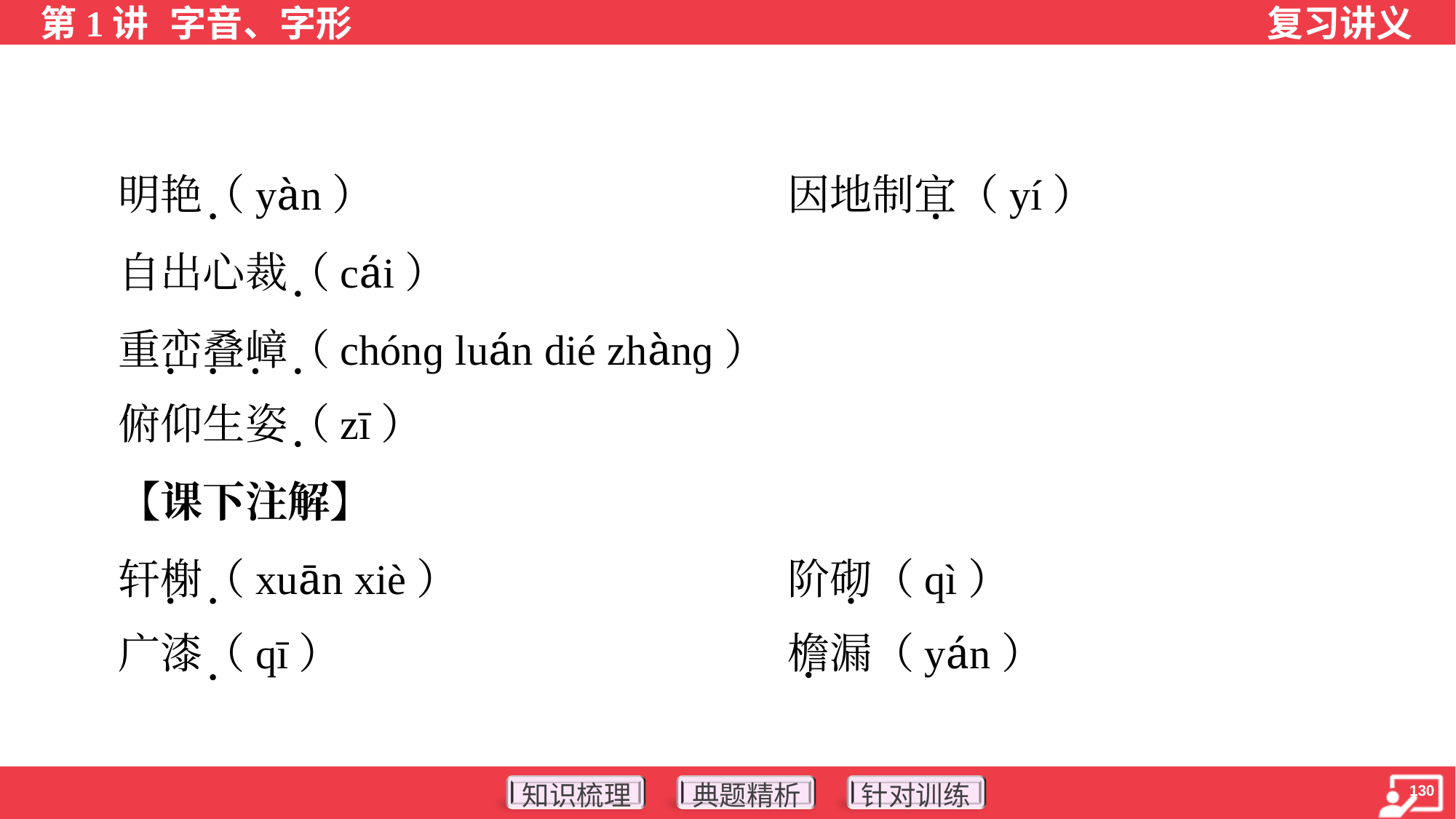

明艳（yàn）	因地制宜（yí）
    自出心裁（cái）
    重峦叠嶂（chónɡ luán dié zhànɡ）
    俯仰生姿（zī）

    【课下注解】
    轩榭（xuān xiè）	阶砌（qì）
    广漆（qī）	檐漏（yán）